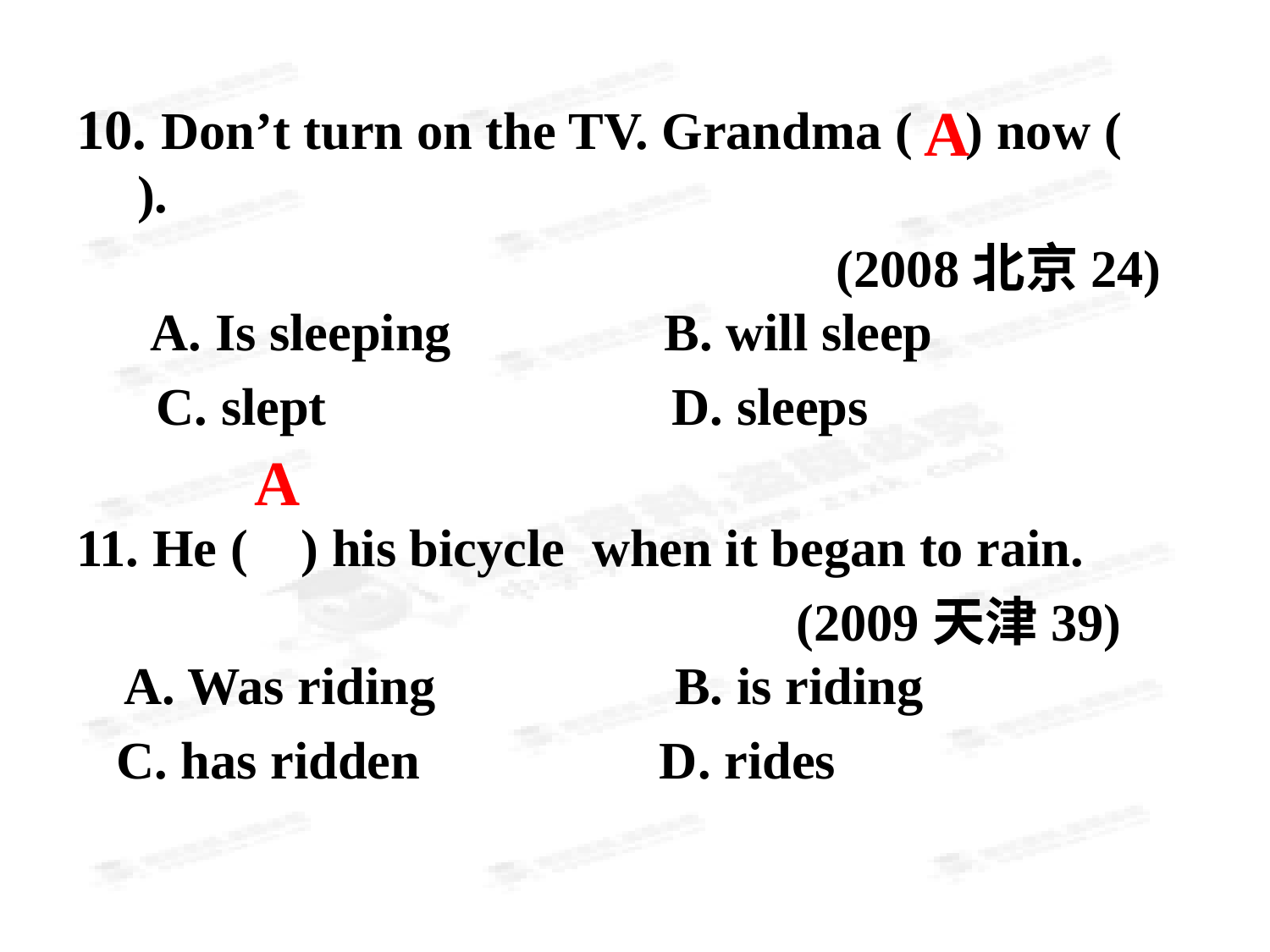

10. Don’t turn on the TV. Grandma (    ) now (   ).
                                                         (2008北京24)
  A. Is sleeping                B. will sleep
      C. slept                          D. sleeps
11. He (    ) his bicycle  when it began to rain.
                                                      (2009天津39)
A. Was riding                  B. is riding
   C. has ridden                  D. rides
A
A